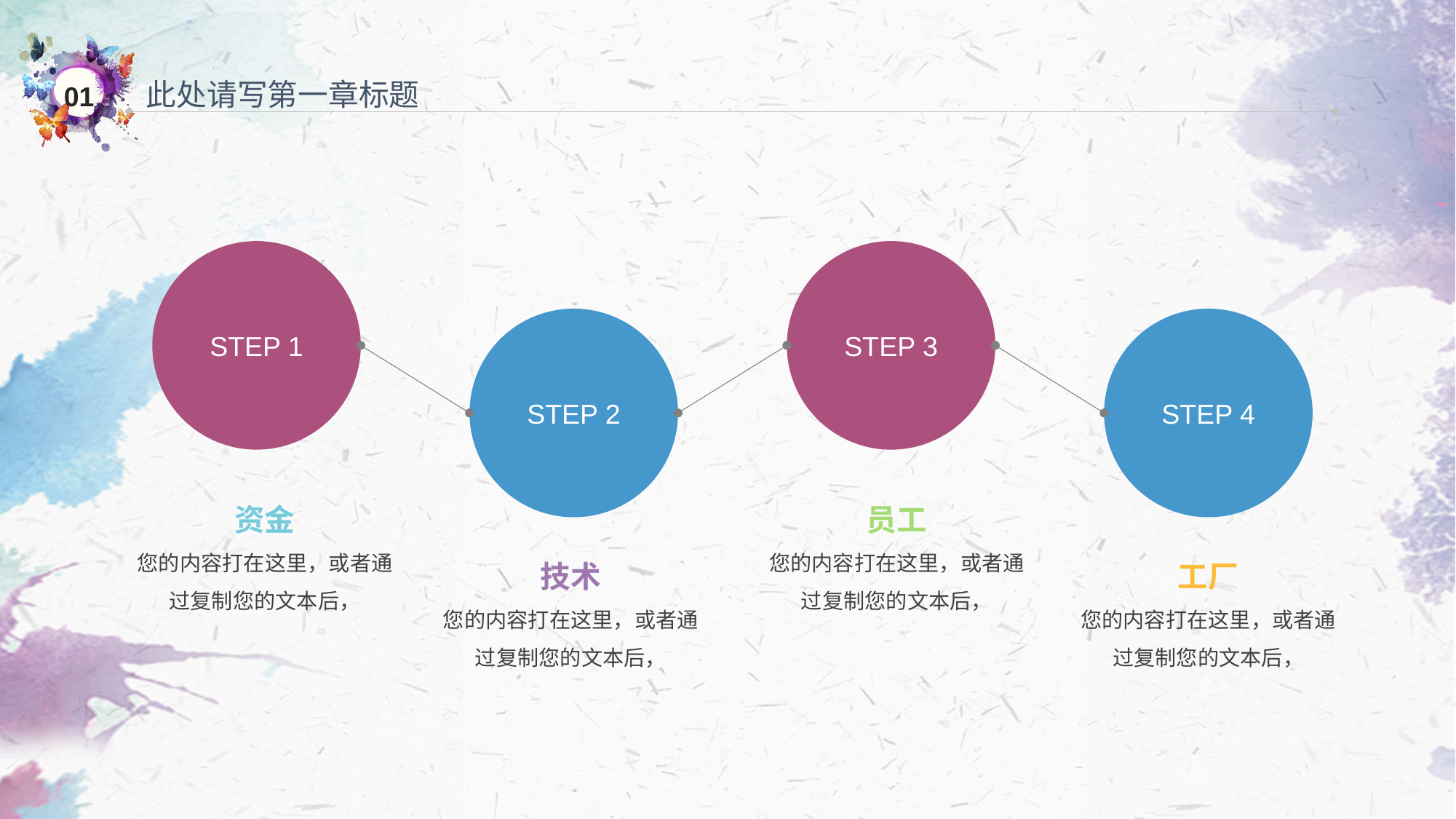

此处请写第一章标题
STEP 1
STEP 3
STEP 2
STEP 4
资金
您的内容打在这里，或者通过复制您的文本后，
员工
您的内容打在这里，或者通过复制您的文本后，
技术
您的内容打在这里，或者通过复制您的文本后，
工厂
您的内容打在这里，或者通过复制您的文本后，